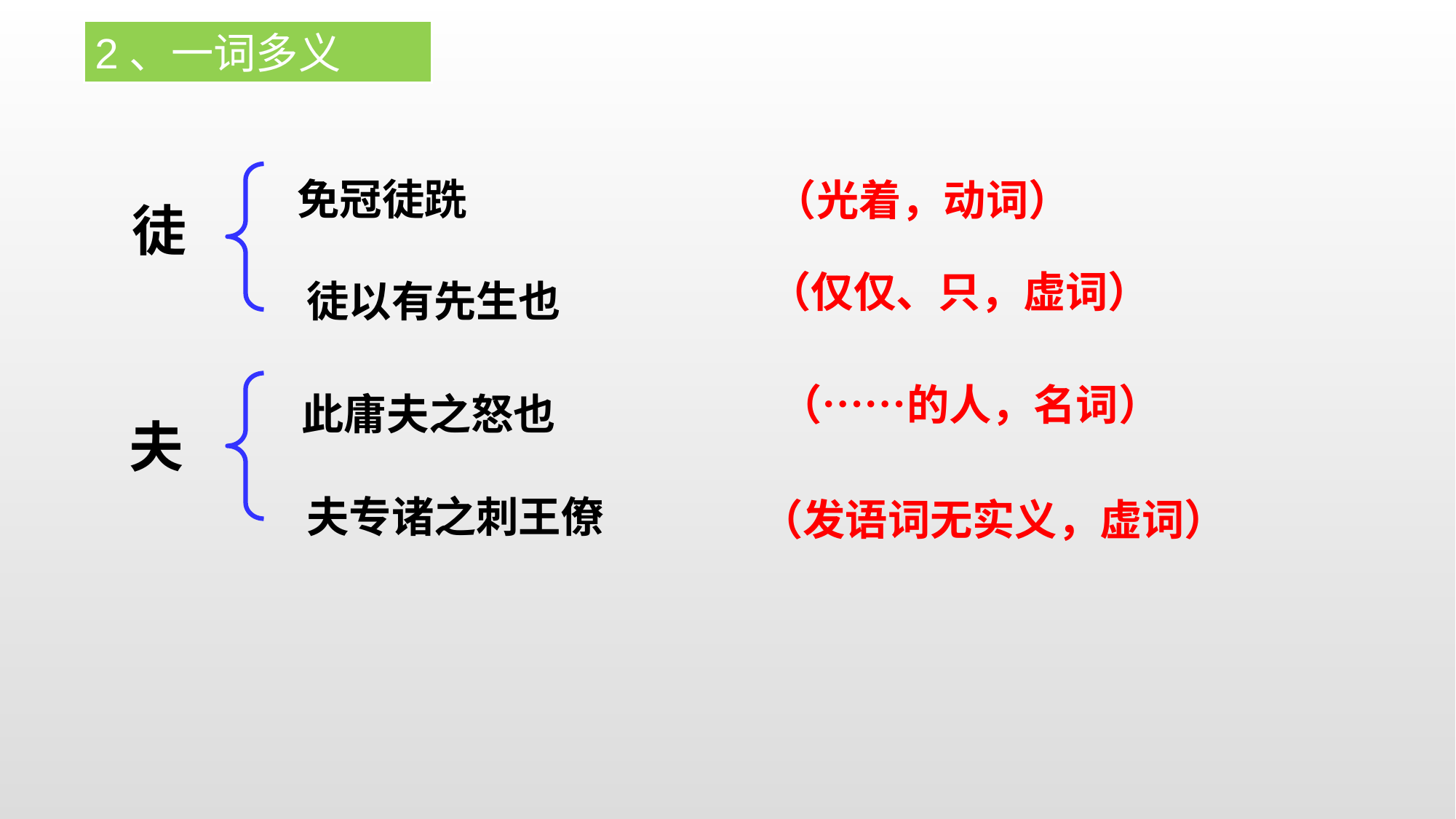

2、一词多义

免冠徒跣
（光着，动词）
徒
（仅仅、只，虚词）
徒以有先生也
（……的人，名词）

此庸夫之怒也
夫
夫专诸之刺王僚
（发语词无实义，虚词）